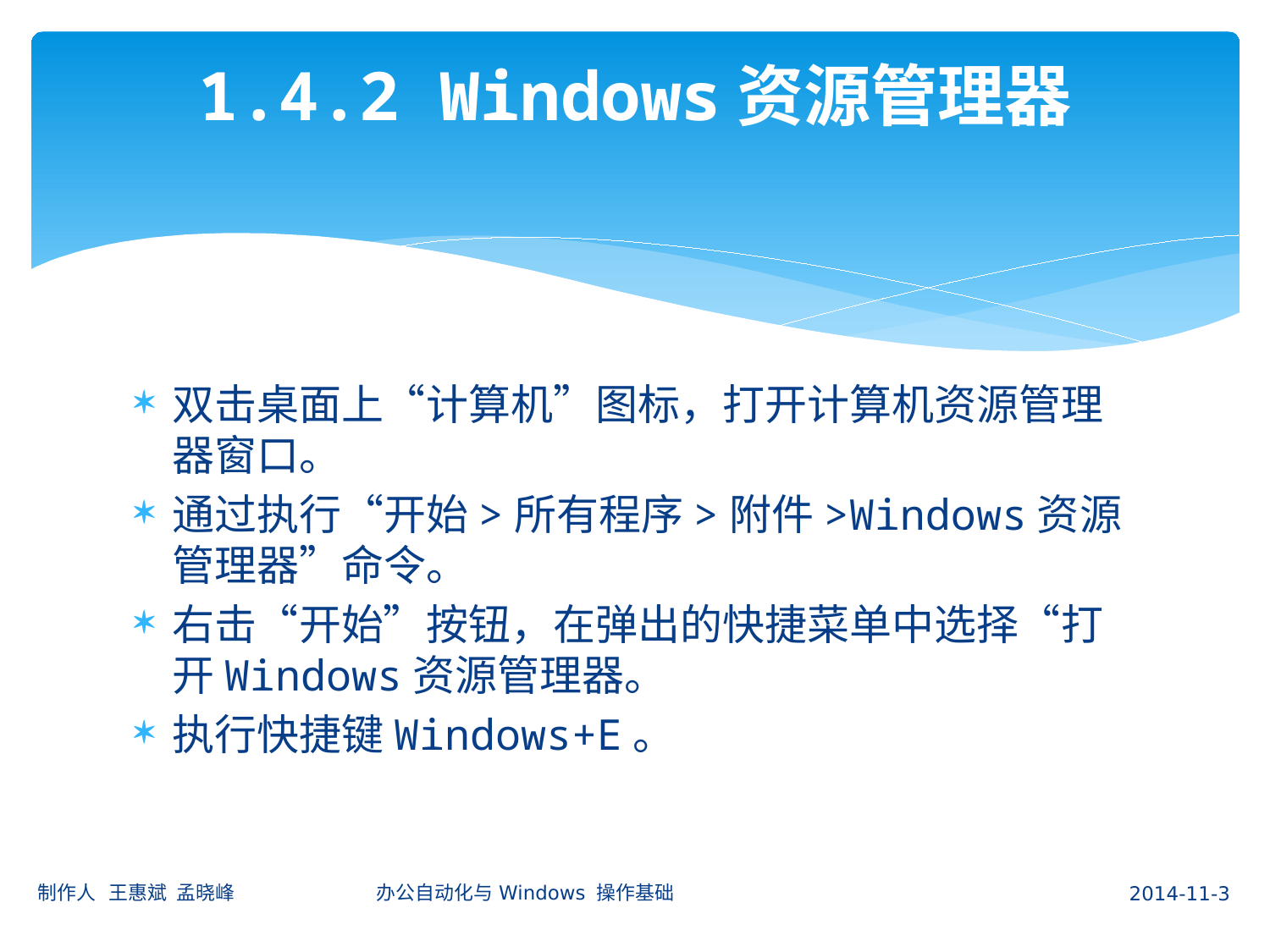

# 1.4.2 Windows资源管理器
双击桌面上“计算机”图标，打开计算机资源管理器窗口。
通过执行“开始>所有程序>附件>Windows资源管理器”命令。
右击“开始”按钮，在弹出的快捷菜单中选择“打开Windows资源管理器。
执行快捷键Windows+E。
制作人   王惠斌  孟晓峰                                办公自动化与Windows 操作基础
2014-11-3